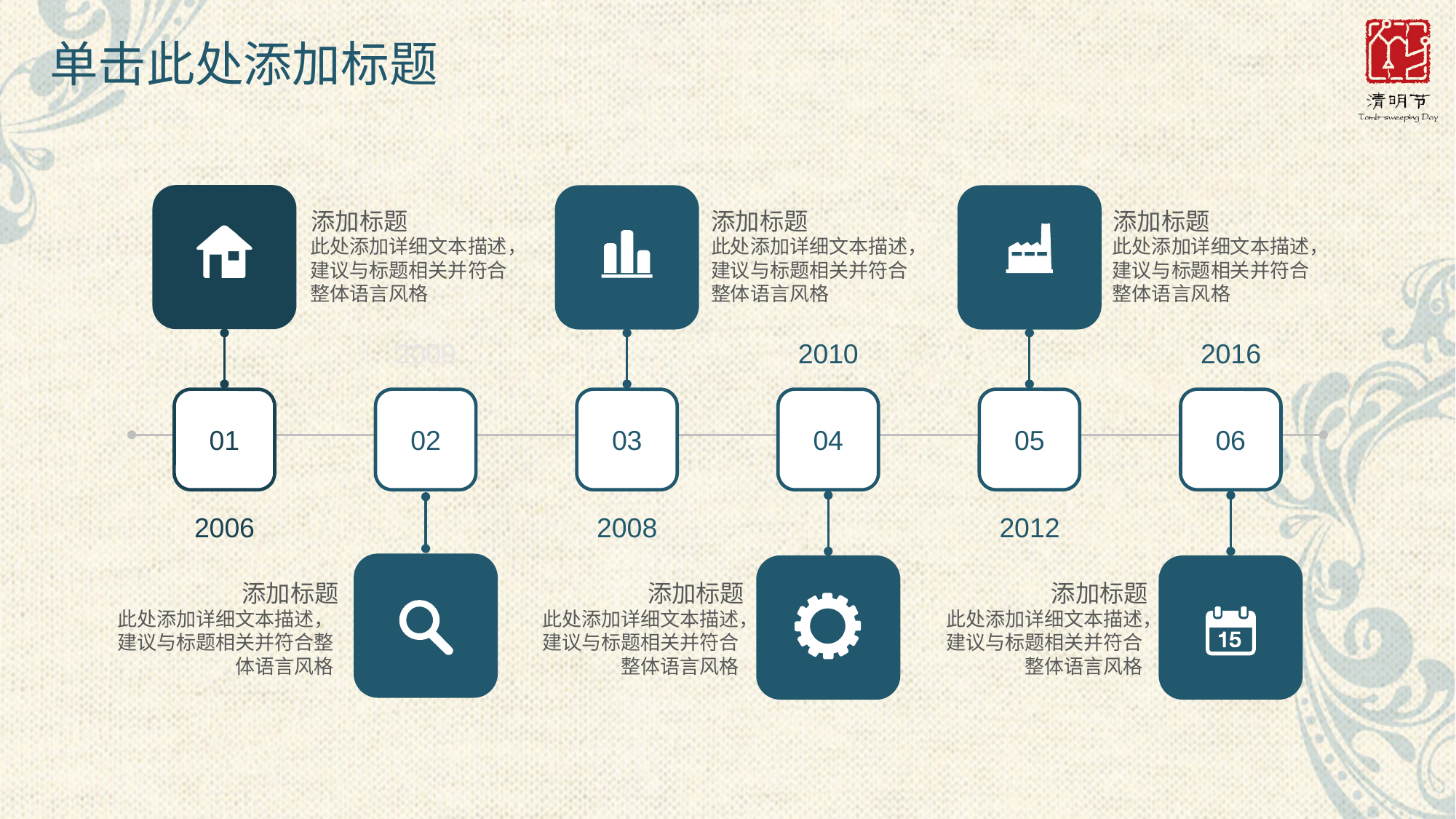

# 单击此处添加标题

添加标题
此处添加详细文本描述，建议与标题相关并符合整体语言风格
添加标题
此处添加详细文本描述，建议与标题相关并符合整体语言风格
添加标题
此处添加详细文本描述，建议与标题相关并符合整体语言风格

2009
2010
2016
01
02
03
04
05
06
2006
2008
2012

添加标题
此处添加详细文本描述，建议与标题相关并符合整体语言风格
添加标题
此处添加详细文本描述，建议与标题相关并符合整体语言风格
添加标题
此处添加详细文本描述，建议与标题相关并符合整体语言风格